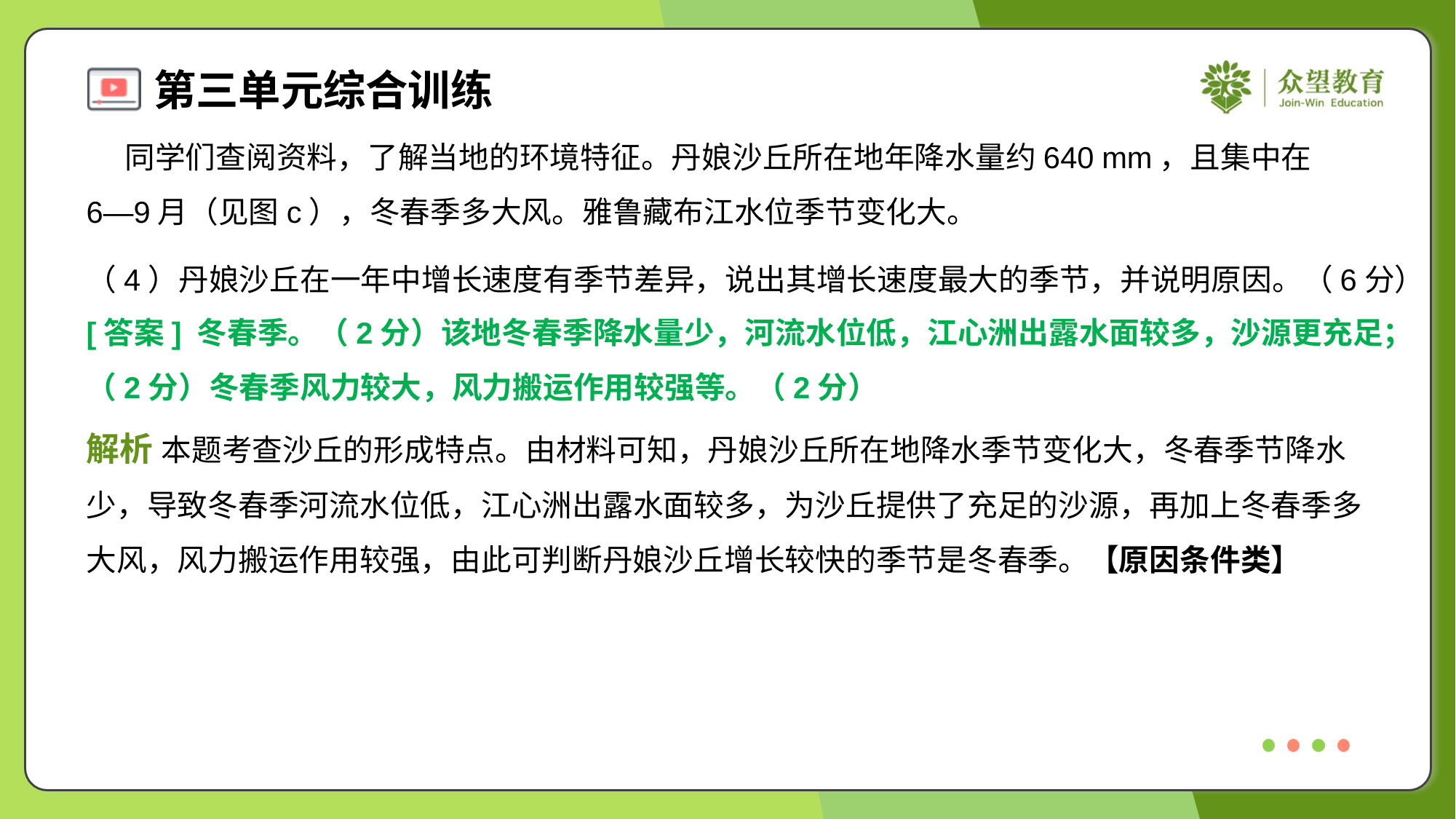

同学们查阅资料，了解当地的环境特征。丹娘沙丘所在地年降水量约640 mm，且集中在
6—9月（见图c），冬春季多大风。雅鲁藏布江水位季节变化大。
（4）丹娘沙丘在一年中增长速度有季节差异，说出其增长速度最大的季节，并说明原因。（6分）
[答案] 冬春季。（2分）该地冬春季降水量少，河流水位低，江心洲出露水面较多，沙源更充足；
（2分）冬春季风力较大，风力搬运作用较强等。（2分）
解析 本题考查沙丘的形成特点。由材料可知，丹娘沙丘所在地降水季节变化大，冬春季节降水
少，导致冬春季河流水位低，江心洲出露水面较多，为沙丘提供了充足的沙源，再加上冬春季多
大风，风力搬运作用较强，由此可判断丹娘沙丘增长较快的季节是冬春季。【原因条件类】